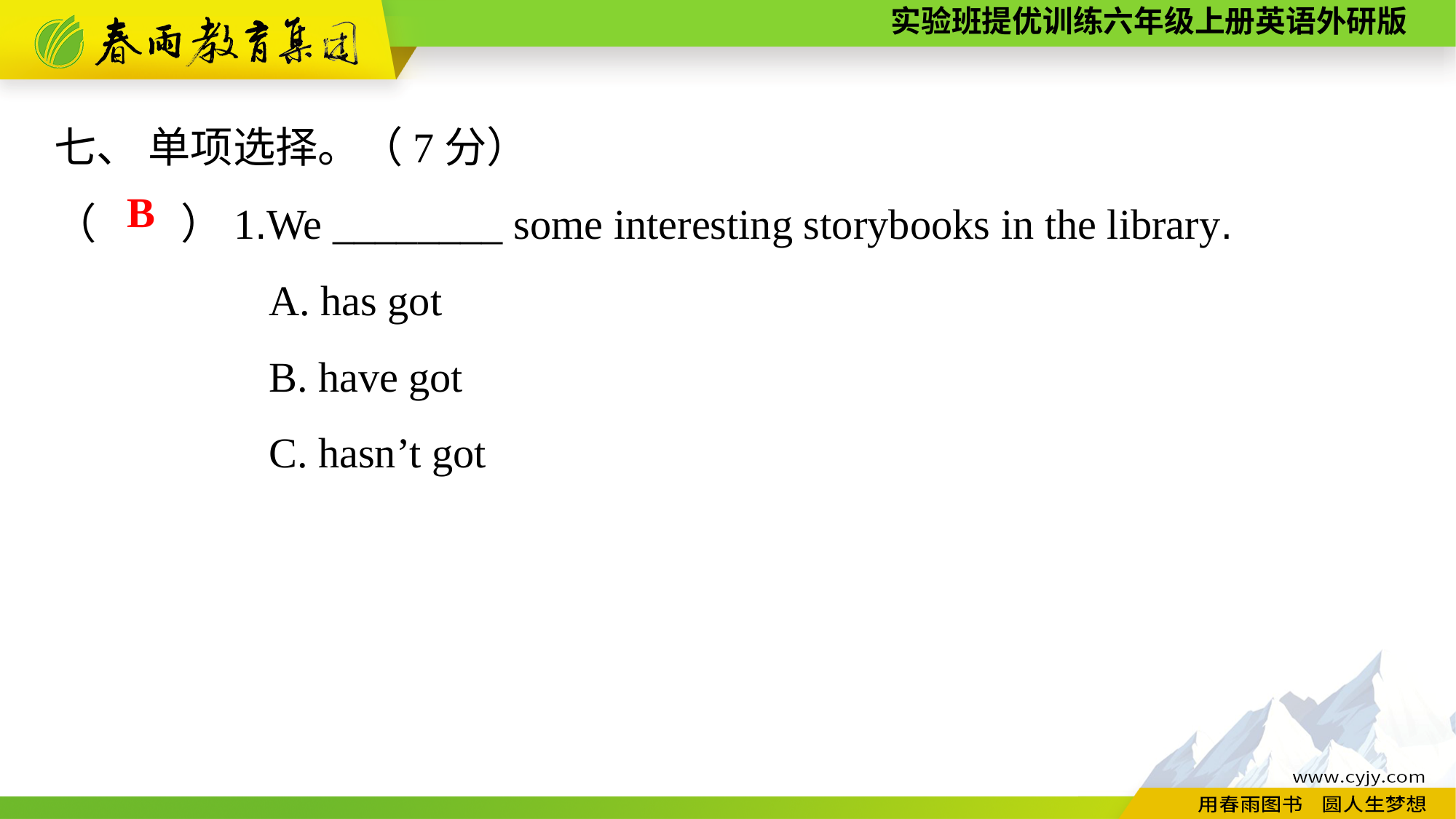

七、 单项选择。（7分）
（　　）1.We ________ some interesting storybooks in the library.
A. has got
B. have got
C. hasn’t got
B